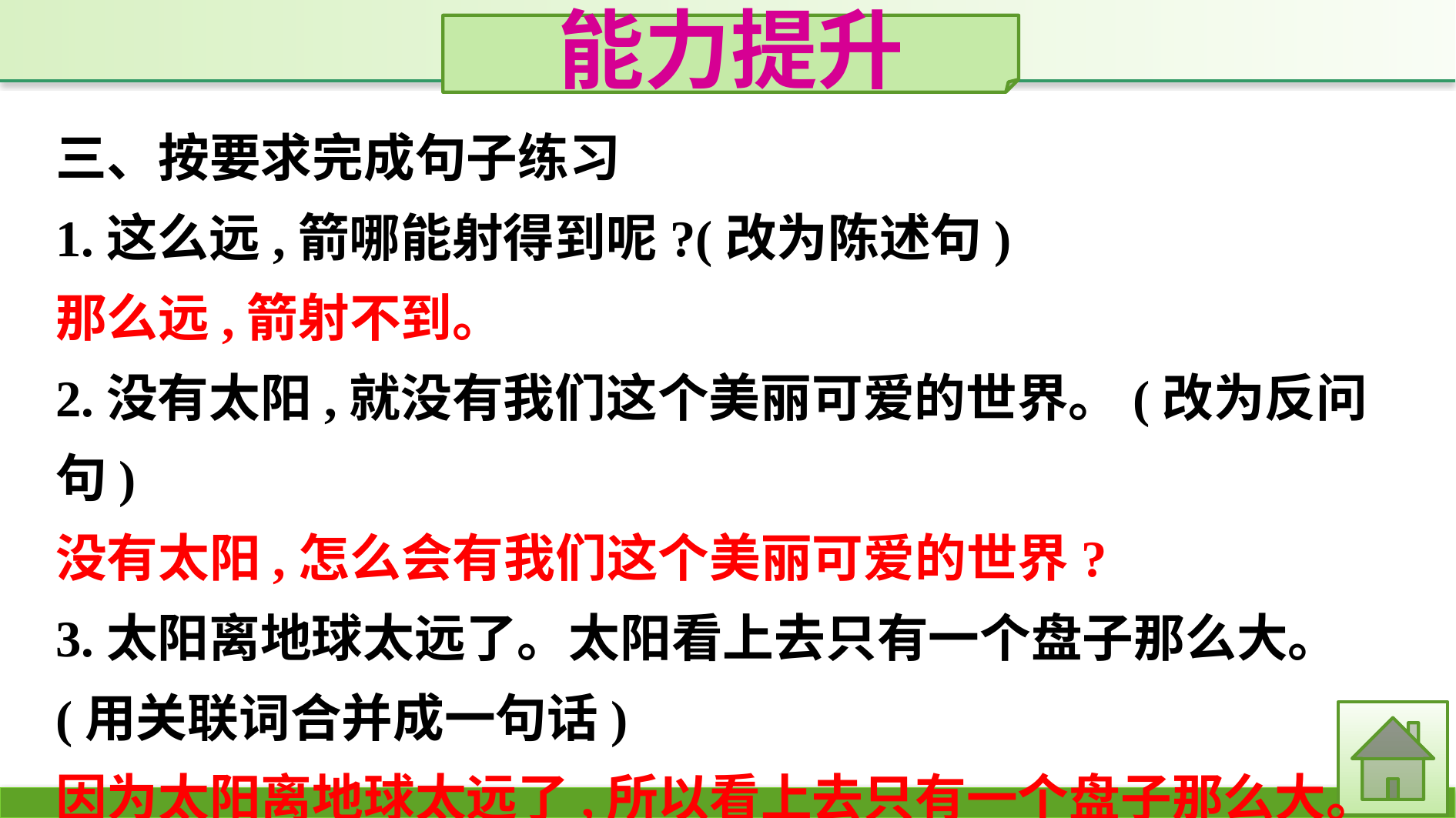

能力提升
三、按要求完成句子练习
1.这么远,箭哪能射得到呢?(改为陈述句)
那么远,箭射不到。
2.没有太阳,就没有我们这个美丽可爱的世界。(改为反问句)
没有太阳,怎么会有我们这个美丽可爱的世界?
3.太阳离地球太远了。太阳看上去只有一个盘子那么大。(用关联词合并成一句话)
因为太阳离地球太远了,所以看上去只有一个盘子那么大。